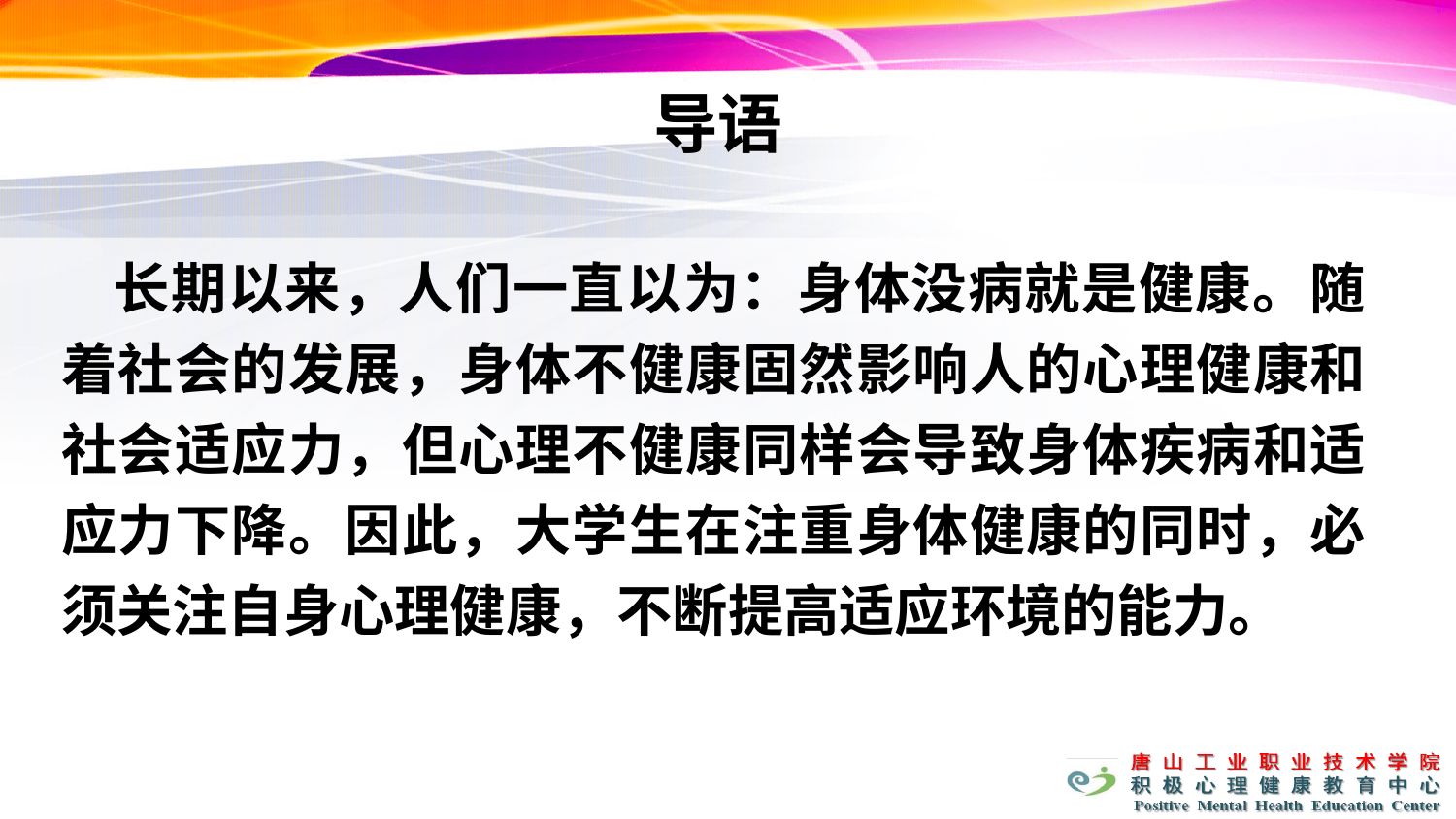

# 导语
      长期以来，人们一直以为：身体没病就是健康。随着社会的发展，身体不健康固然影响人的心理健康和社会适应力，但心理不健康同样会导致身体疾病和适应力下降。因此，大学生在注重身体健康的同时，必须关注自身心理健康，不断提高适应环境的能力。